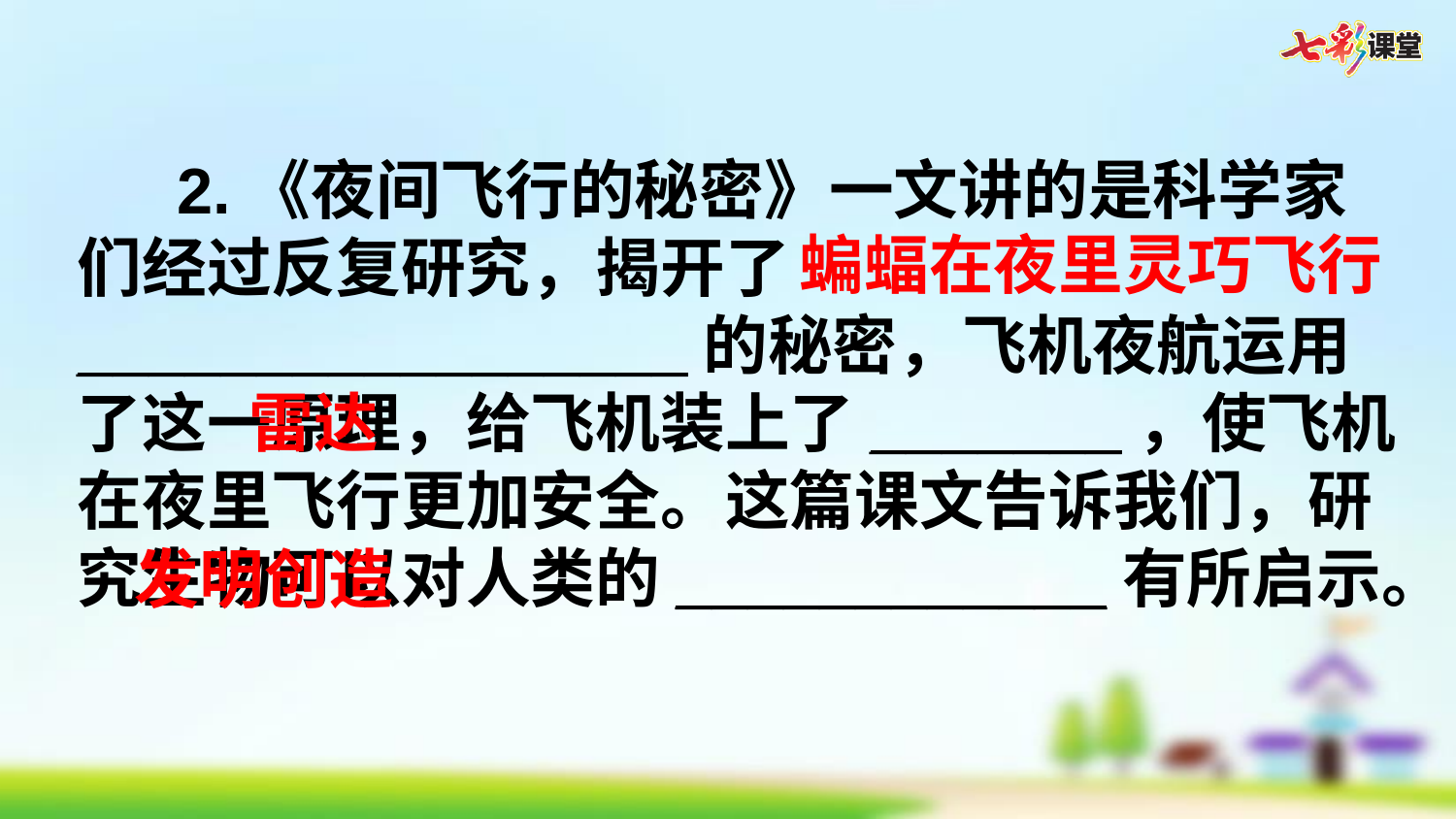

2.《夜间飞行的秘密》一文讲的是科学家们经过反复研究，揭开了_________________的秘密，飞机夜航运用了这一原理，给飞机装上了_______，使飞机在夜里飞行更加安全。这篇课文告诉我们，研究生物可以对人类的____________有所启示。
蝙蝠在夜里灵巧飞行
雷达
发明创造